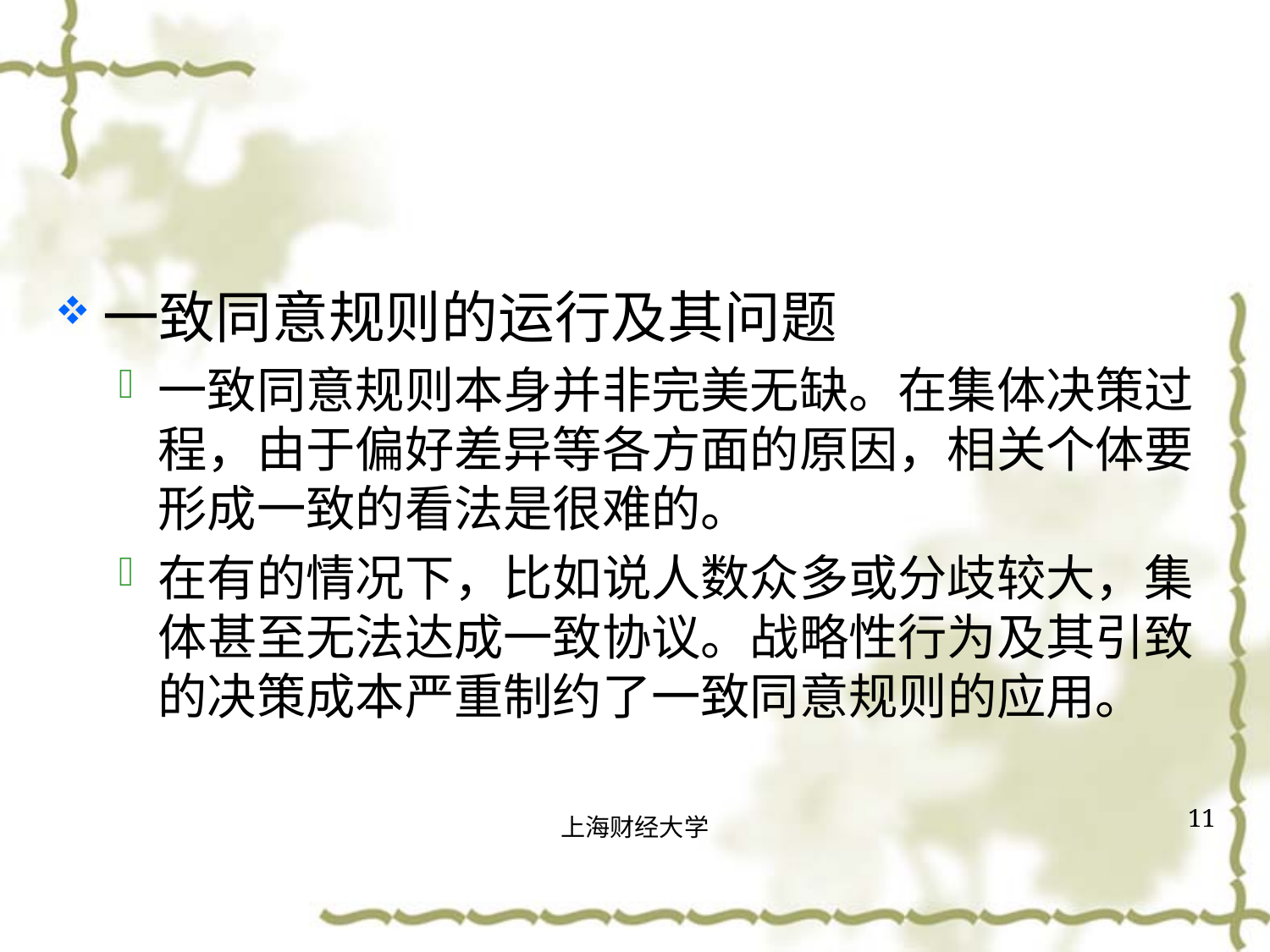

#
一致同意规则的运行及其问题
一致同意规则本身并非完美无缺。在集体决策过程，由于偏好差异等各方面的原因，相关个体要形成一致的看法是很难的。
在有的情况下，比如说人数众多或分歧较大，集体甚至无法达成一致协议。战略性行为及其引致的决策成本严重制约了一致同意规则的应用。
11
上海财经大学